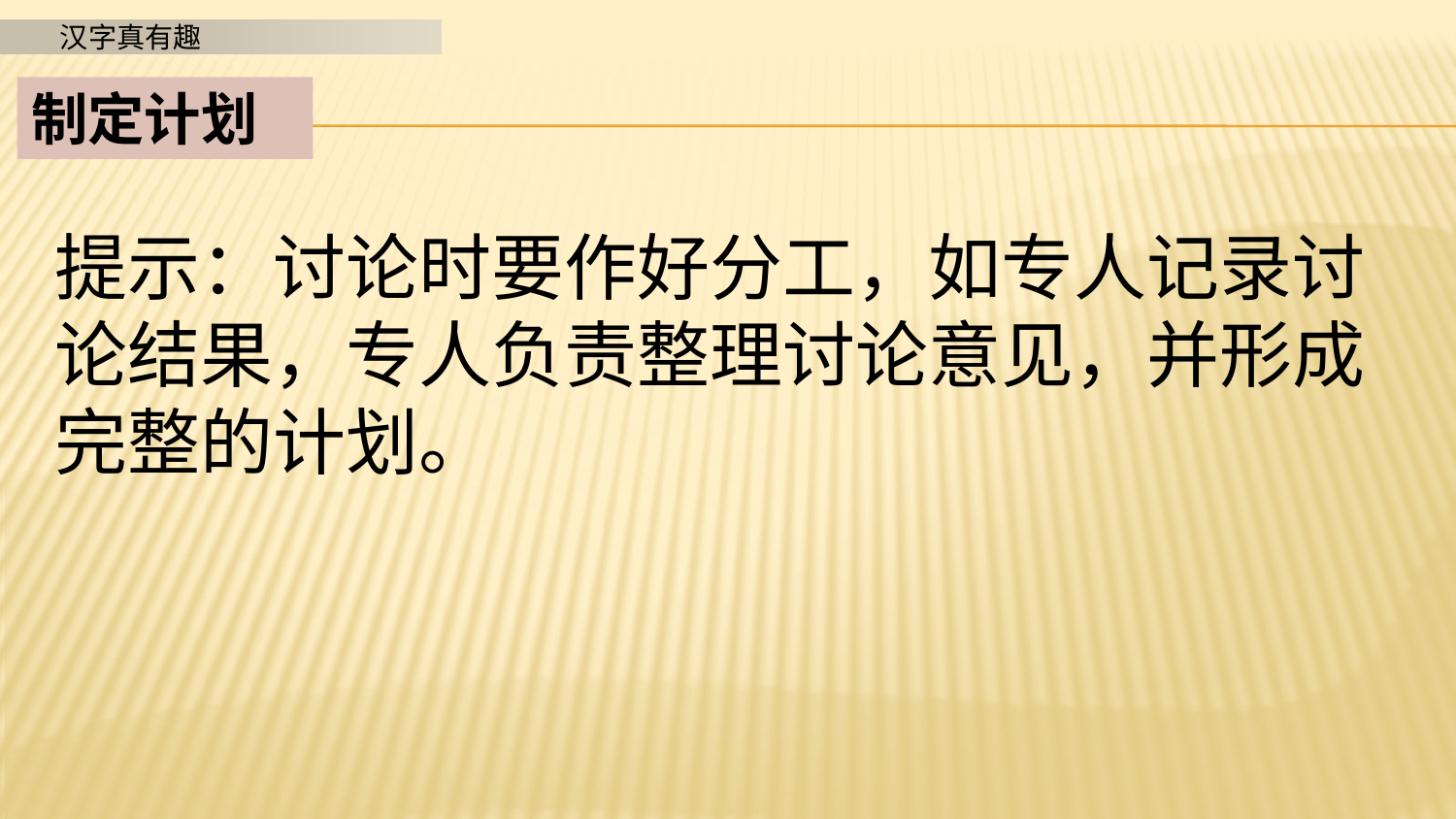

制定计划
提示：讨论时要作好分工，如专人记录讨论结果，专人负责整理讨论意见，并形成完整的计划。